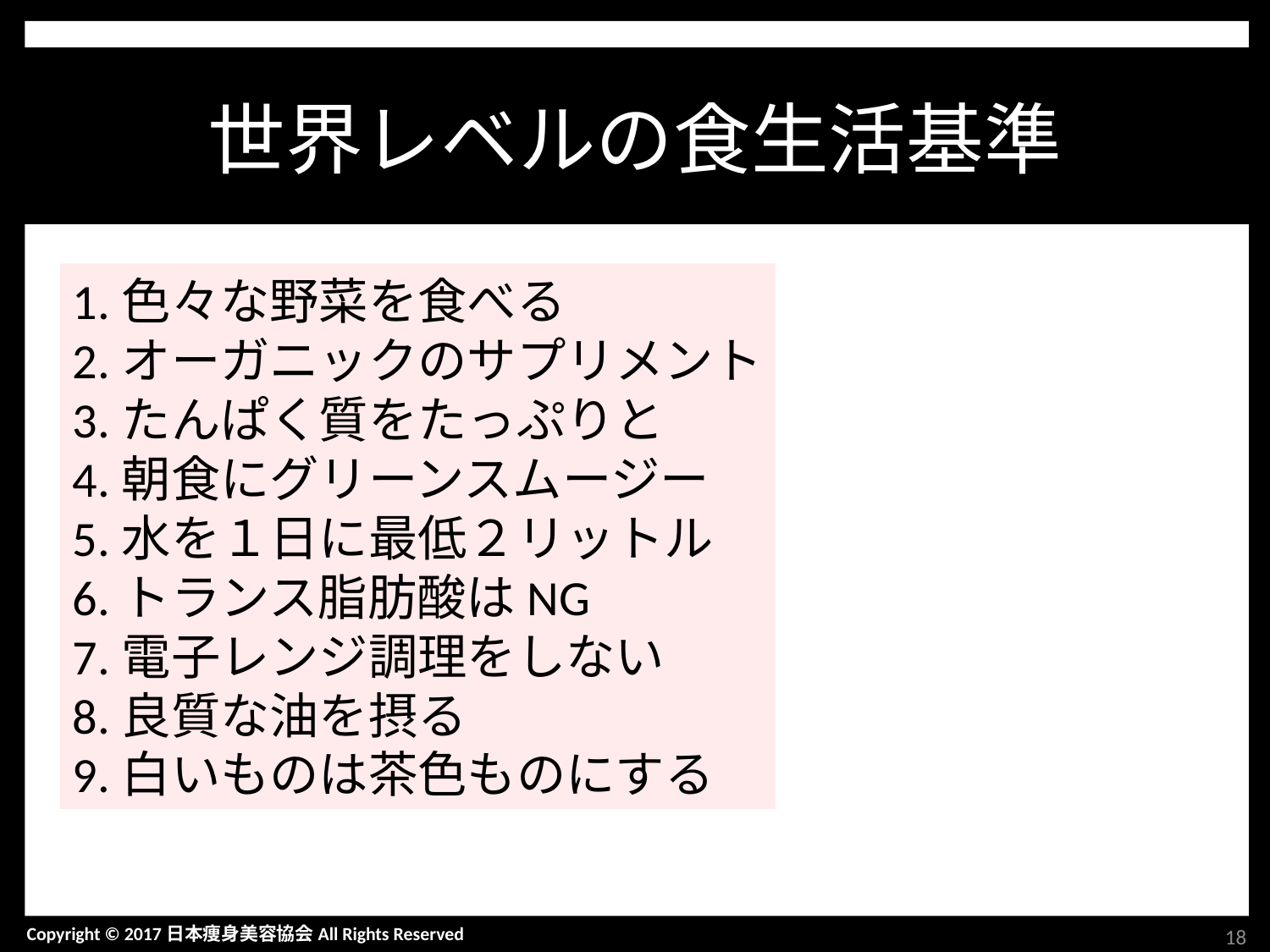

世界レベルの食生活基準
1.色々な野菜を食べる
2.オーガニックのサプリメント
3.たんぱく質をたっぷりと
4.朝食にグリーンスムージー
5.水を１日に最低２リットル
6.トランス脂肪酸はNG
7.電子レンジ調理をしない
8.良質な油を摂る
9.白いものは茶色ものにする